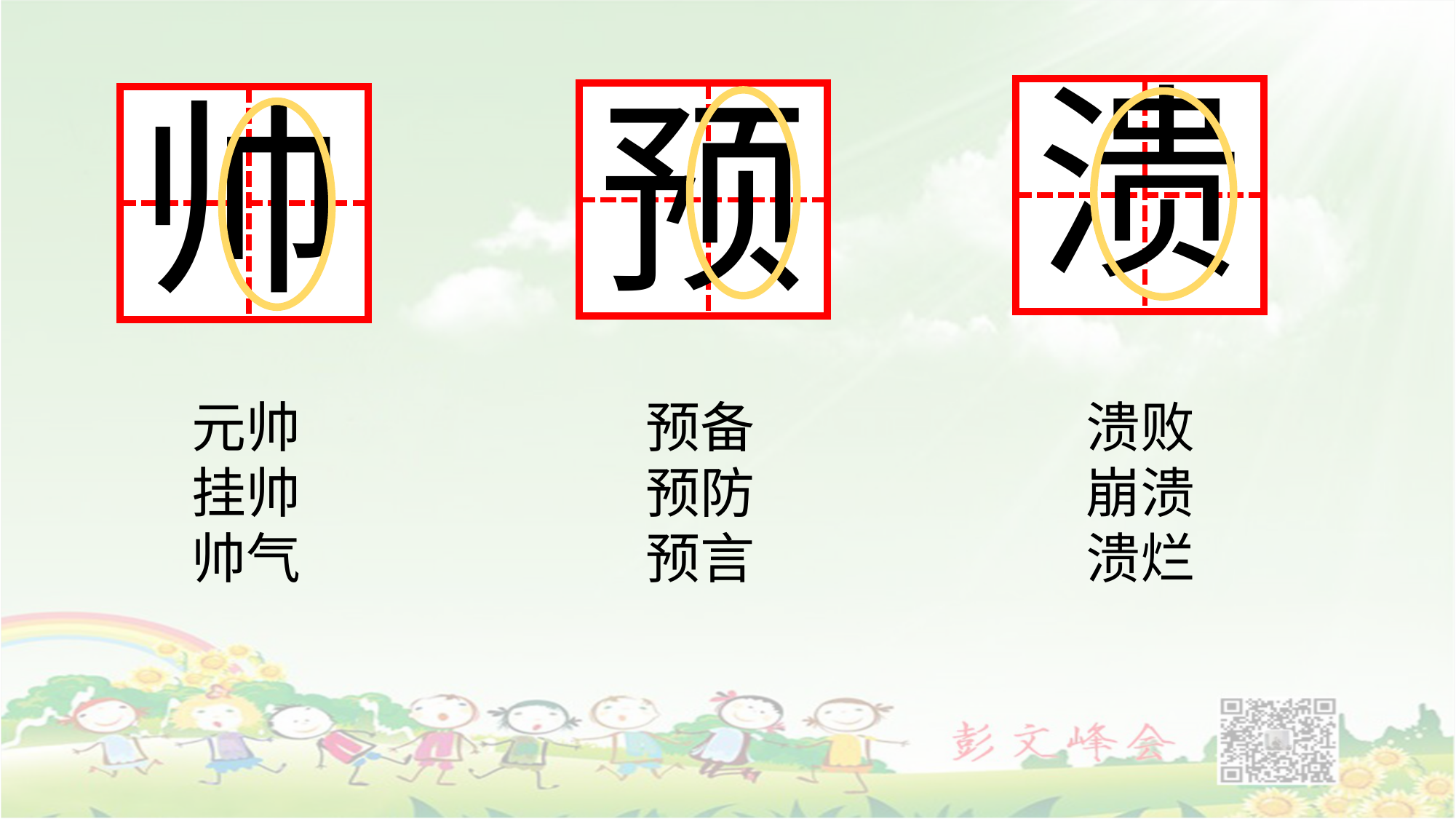

溃

预

帅

元帅
挂帅
帅气
预备
预防
预言
溃败
崩溃
溃烂